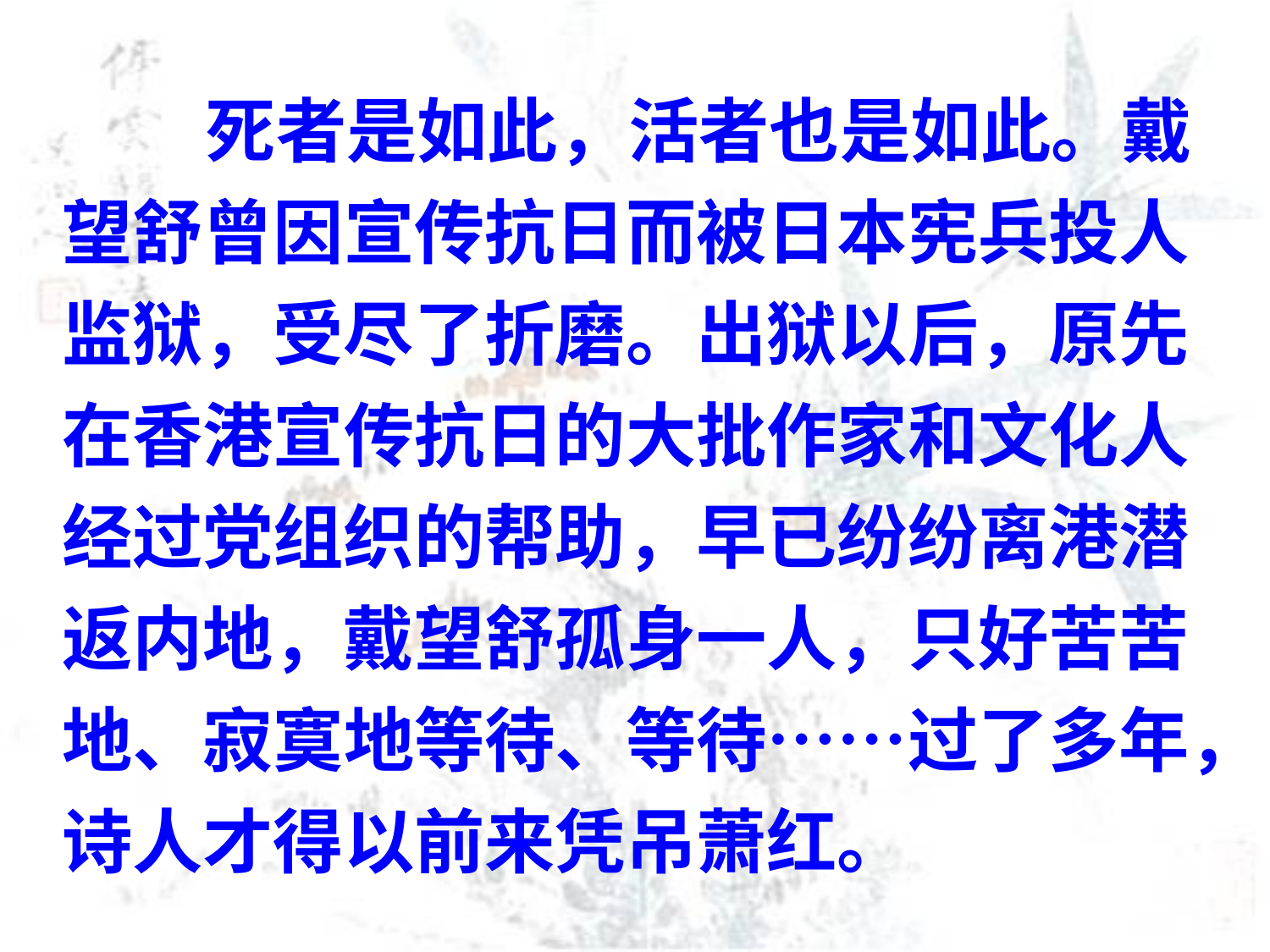

死者是如此，活者也是如此。戴望舒曾因宣传抗日而被日本宪兵投人监狱，受尽了折磨。出狱以后，原先在香港宣传抗日的大批作家和文化人经过党组织的帮助，早已纷纷离港潜返内地，戴望舒孤身一人，只好苦苦地、寂寞地等待、等待……过了多年，诗人才得以前来凭吊萧红。